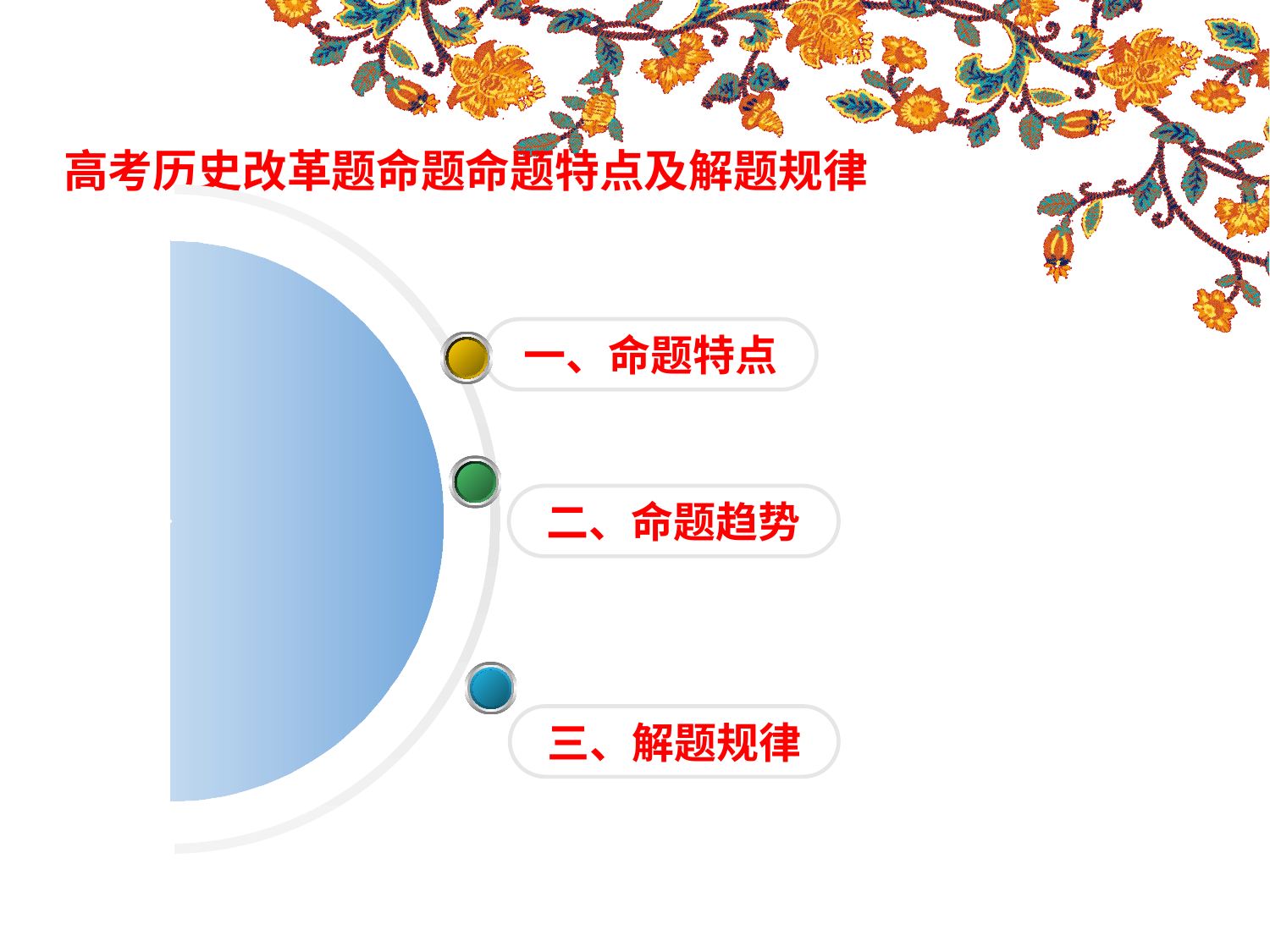

# 高考历史改革题命题命题特点及解题规律

一、命题特点

二、命题趋势

三、解题规律